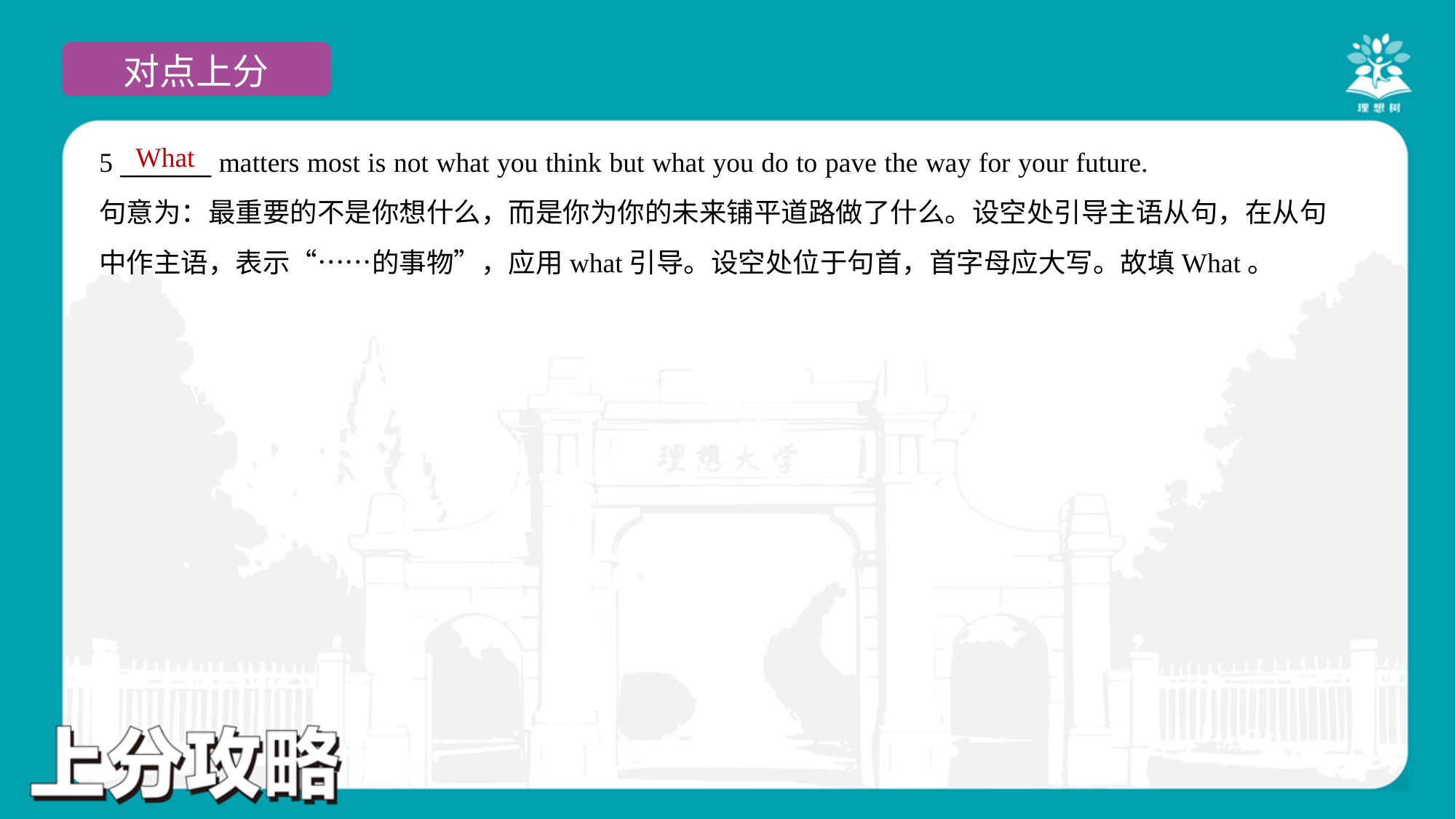

What
5 ______ matters most is not what you think but what you do to pave the way for your future.
句意为：最重要的不是你想什么，而是你为你的未来铺平道路做了什么。设空处引导主语从句，在从句
中作主语，表示“……的事物”，应用what引导。设空处位于句首，首字母应大写。故填What。